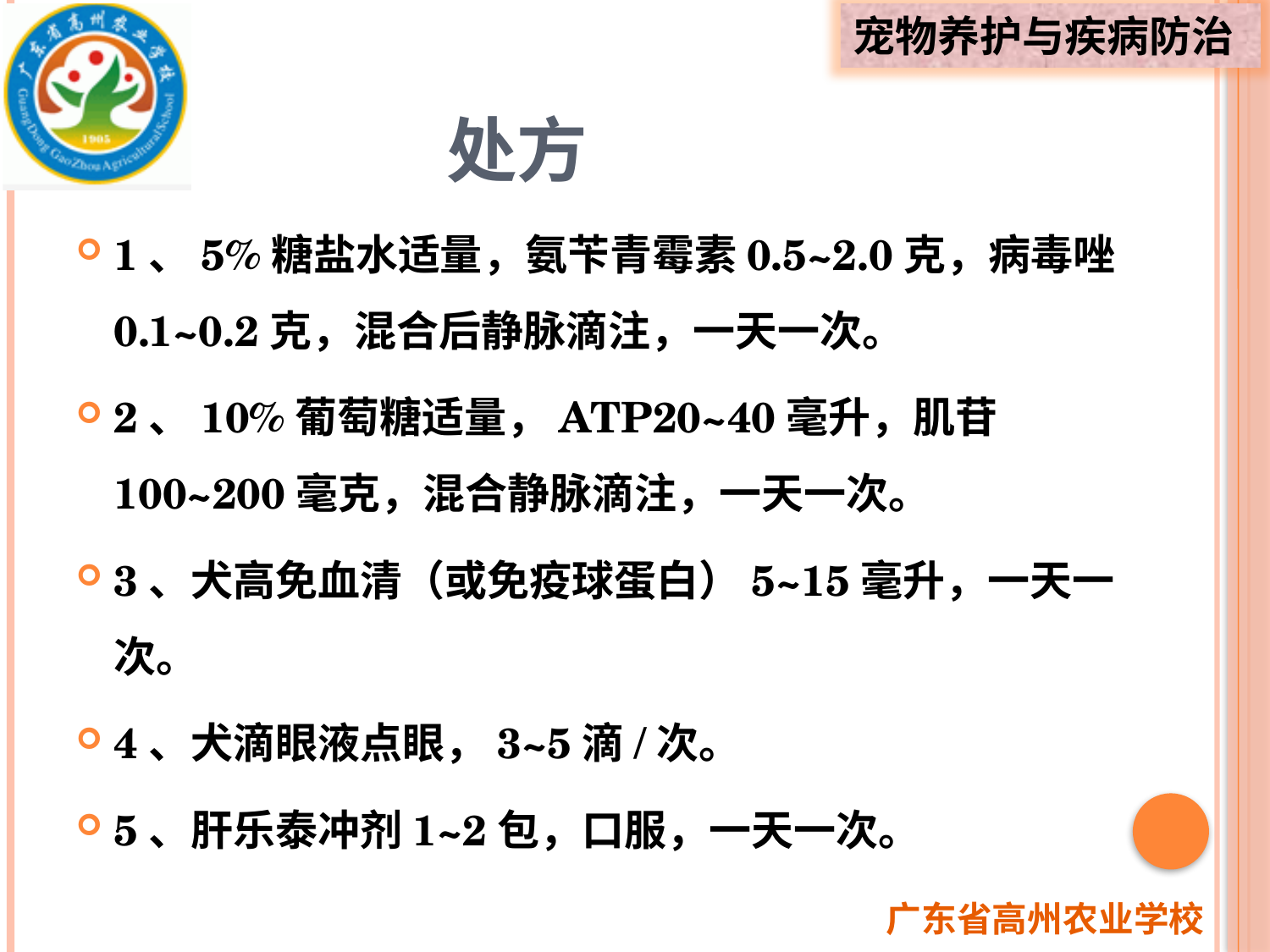

# 处方
1、5%糖盐水适量，氨苄青霉素0.5~2.0克，病毒唑0.1~0.2克，混合后静脉滴注，一天一次。
2、10%葡萄糖适量，ATP20~40毫升，肌苷100~200毫克，混合静脉滴注，一天一次。
3、犬高免血清（或免疫球蛋白）5~15毫升，一天一次。
4、犬滴眼液点眼，3~5滴/次。
5、肝乐泰冲剂1~2包，口服，一天一次。